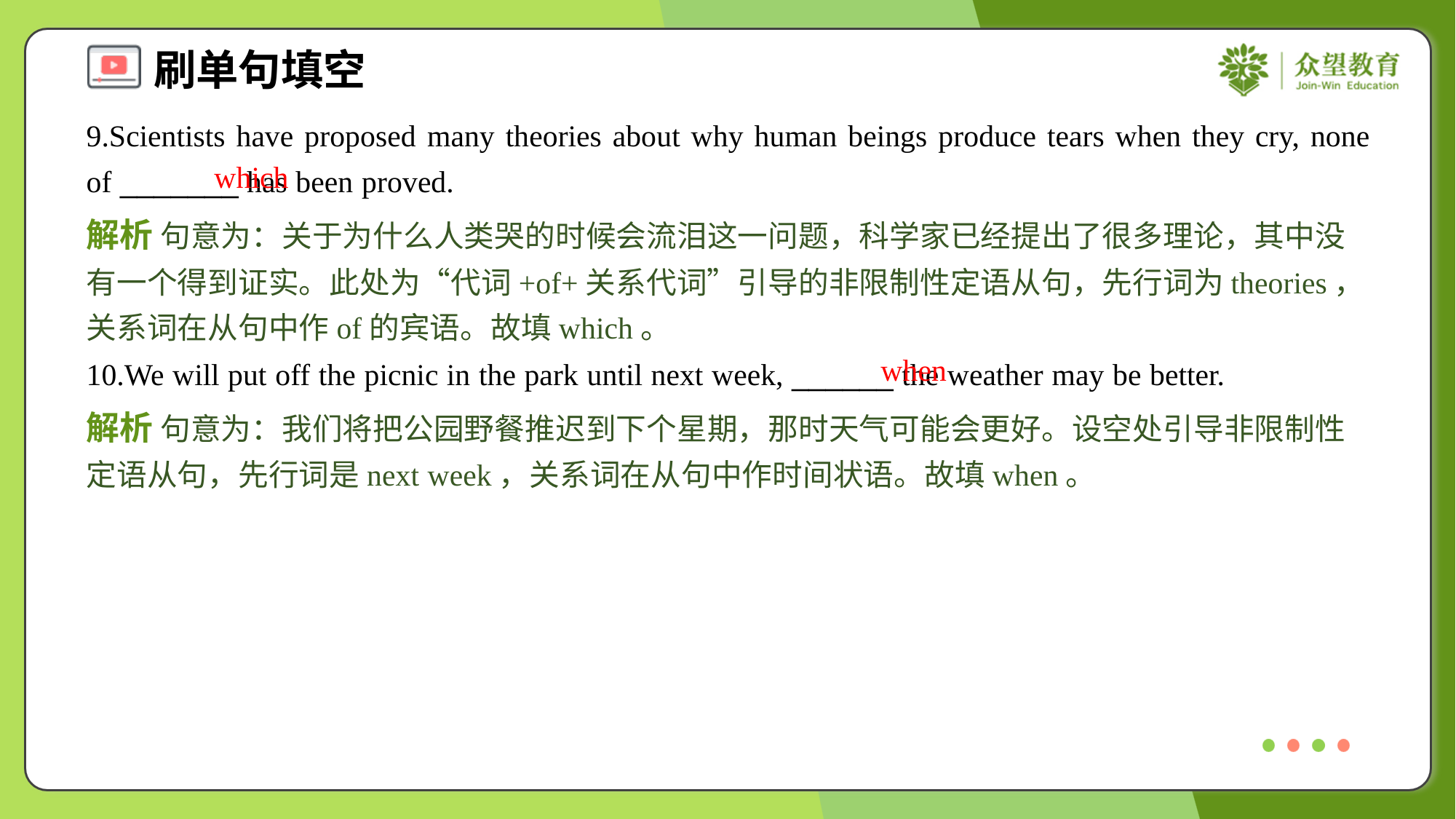

9.Scientists have proposed many theories about why human beings produce tears when they cry, none of _______ has been proved.
which
解析 句意为：关于为什么人类哭的时候会流泪这一问题，科学家已经提出了很多理论，其中没有一个得到证实。此处为“代词+of+关系代词”引导的非限制性定语从句，先行词为theories，关系词在从句中作of的宾语。故填which。
when
10.We will put off the picnic in the park until next week, ______ the weather may be better.
解析 句意为：我们将把公园野餐推迟到下个星期，那时天气可能会更好。设空处引导非限制性定语从句，先行词是next week，关系词在从句中作时间状语。故填when。